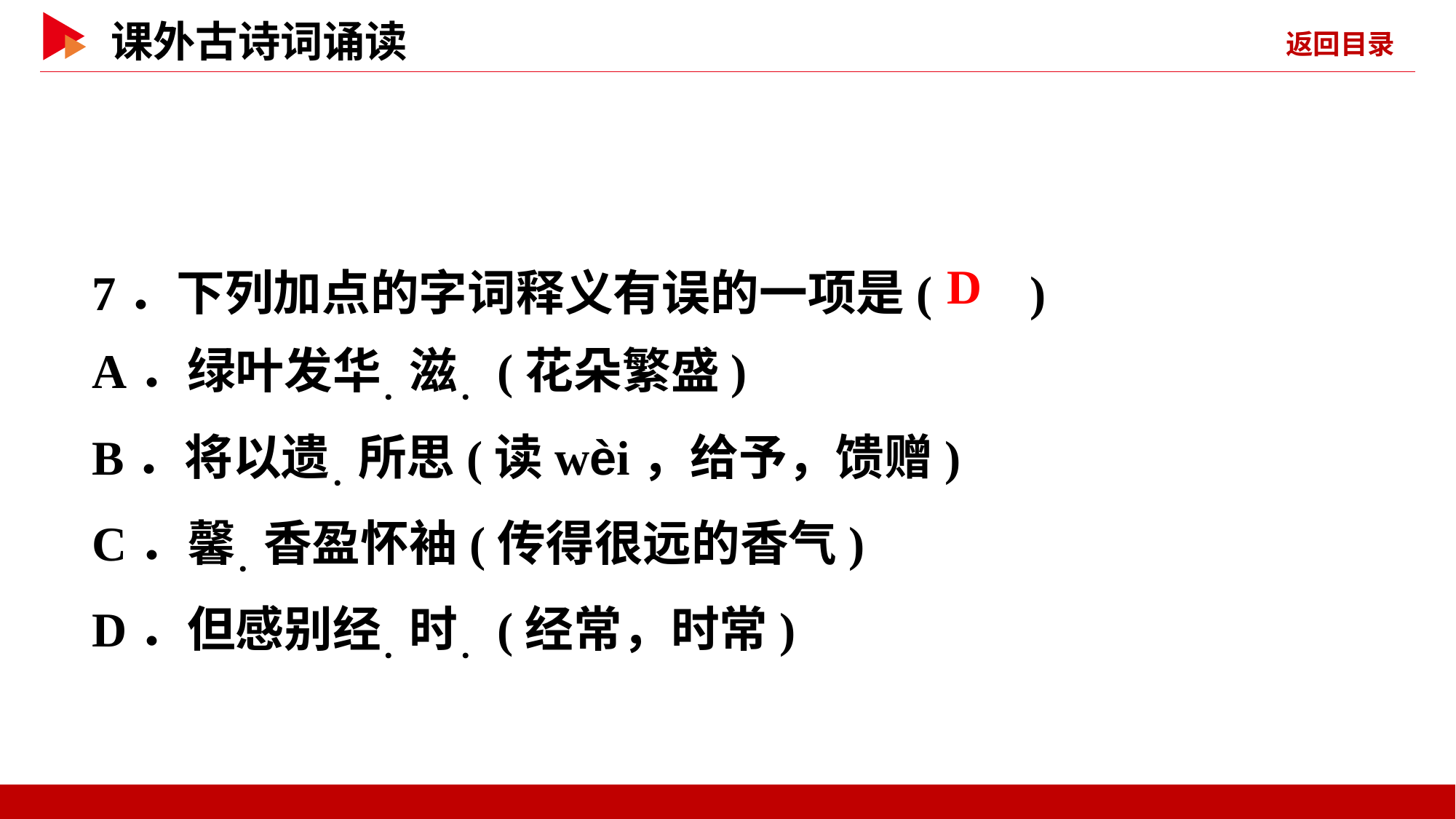

7．下列加点的字词释义有误的一项是(        )
A．绿叶发华．滋．(花朵繁盛)
B．将以遗．所思(读wèi，给予，馈赠)
C．馨．香盈怀袖(传得很远的香气)
D．但感别经．时．(经常，时常)
   D